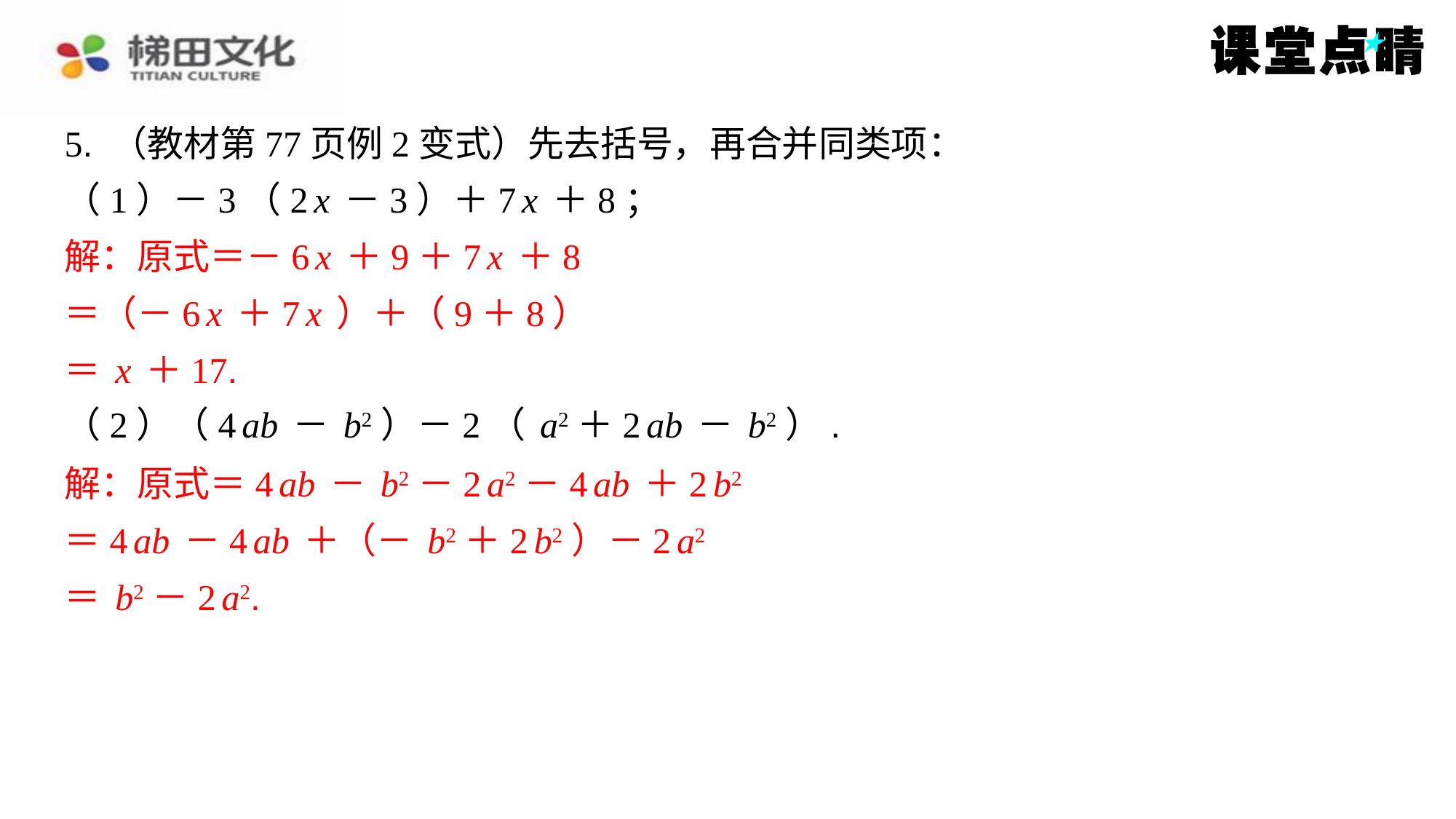

5. （教材第77页例2变式）先去括号，再合并同类项：
（1）－3（2x－3）＋7x＋8；
解：原式＝－6x＋9＋7x＋8
＝（－6x＋7x）＋（9＋8）
＝x＋17.
（2）（4ab－b2）－2（a2＋2ab－b2）.
解：原式＝4ab－b2－2a2－4ab＋2b2
＝4ab－4ab＋（－b2＋2b2）－2a2
＝b2－2a2.
解：原式＝－6x＋9＋7x＋8
＝（－6x＋7x）＋（9＋8）
＝x＋17.
解：原式＝4ab－b2－2a2－4ab＋2b2
＝4ab－4ab＋（－b2＋2b2）－2a2
＝b2－2a2.